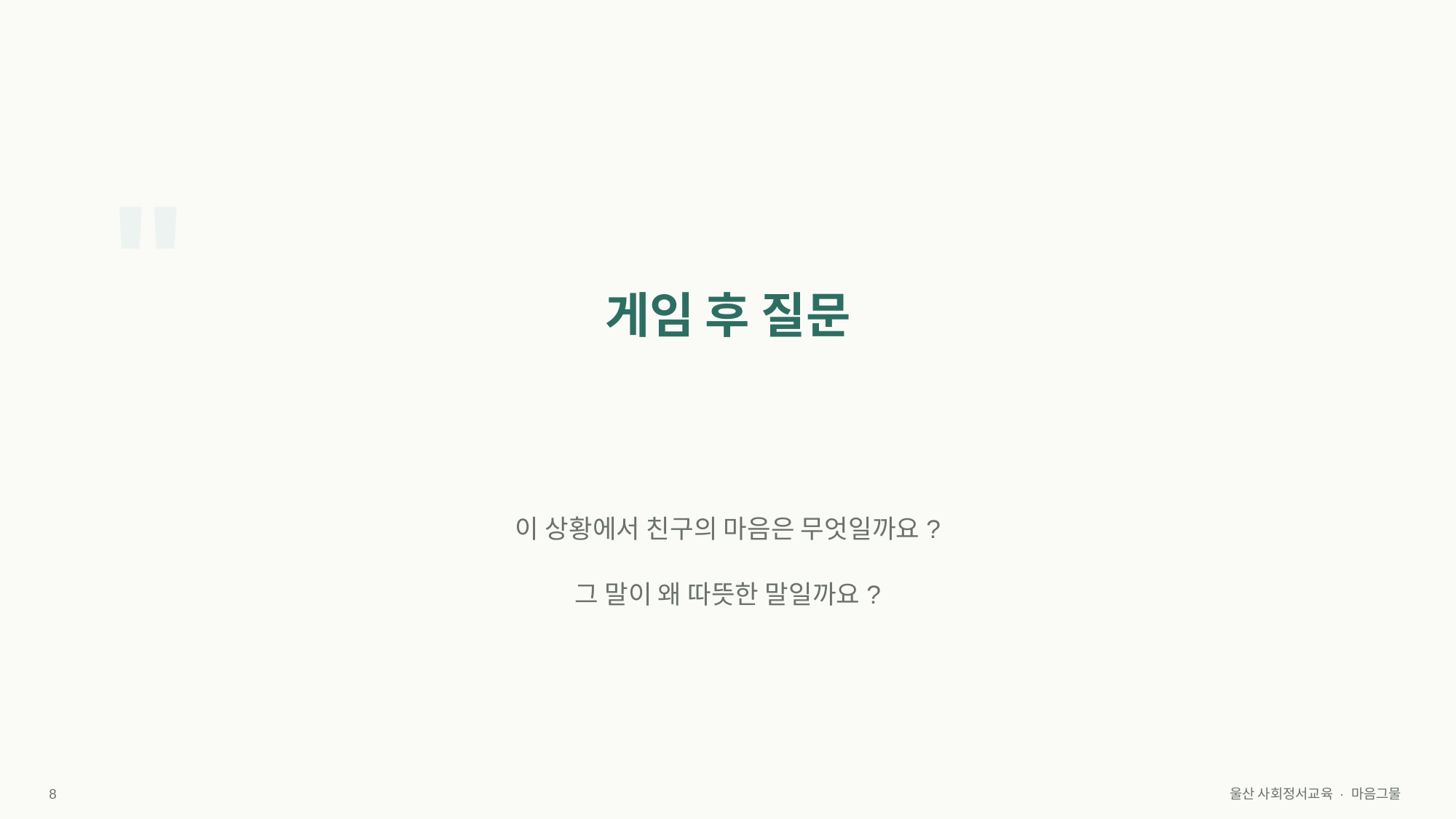

"
게임 후 질문
이 상황에서 친구의 마음은 무엇일까요?
그 말이 왜 따뜻한 말일까요?
8
울산 사회정서교육 · 마음그물